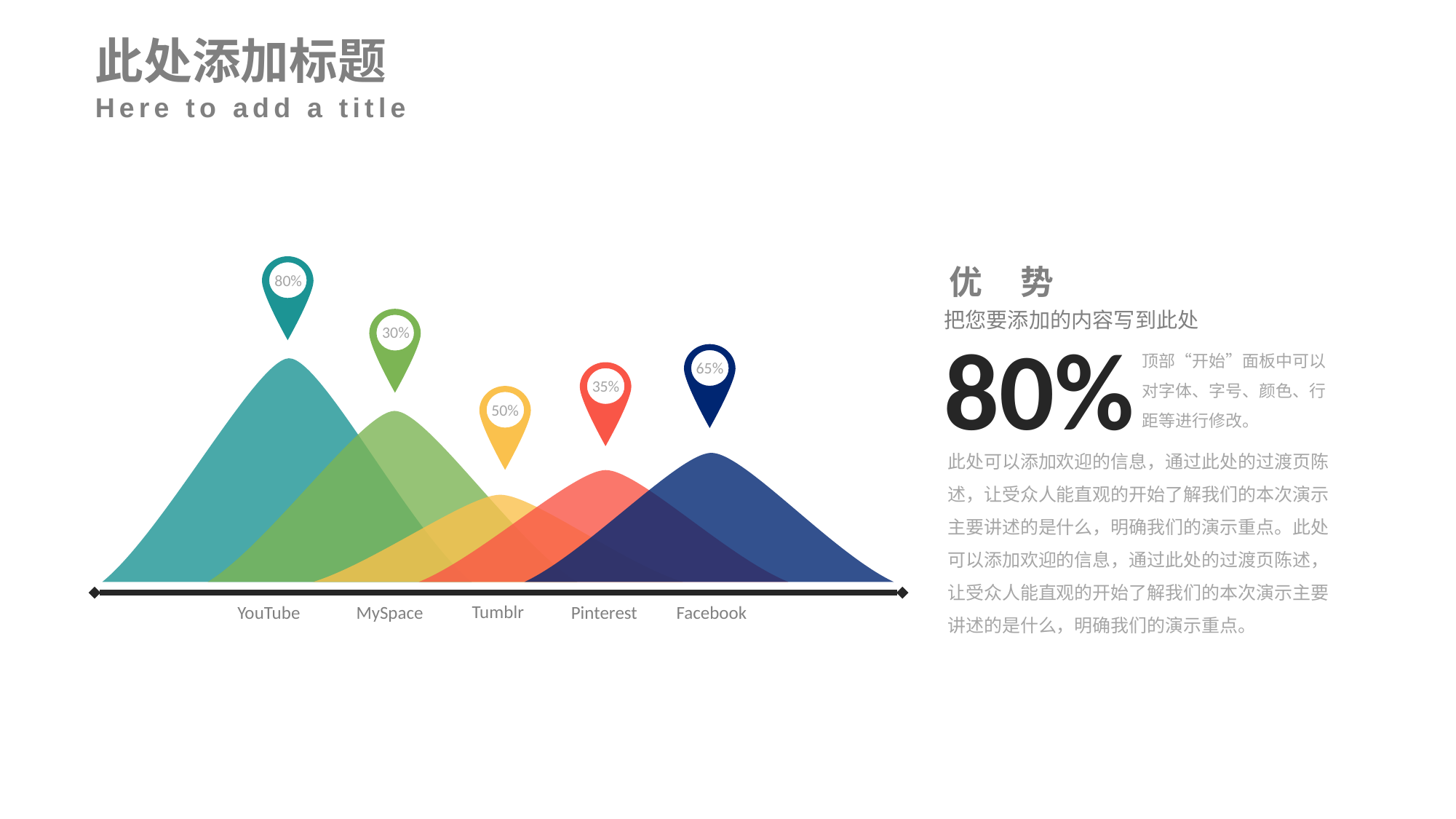

此处添加标题
Here to add a title
优     势

80%
把您要添加的内容写到此处

80%
30%
顶部“开始”面板中可以对字体、字号、颜色、行距等进行修改。

65%

35%

50%

此处可以添加欢迎的信息，通过此处的过渡页陈述，让受众人能直观的开始了解我们的本次演示主要讲述的是什么，明确我们的演示重点。此处可以添加欢迎的信息，通过此处的过渡页陈述，让受众人能直观的开始了解我们的本次演示主要讲述的是什么，明确我们的演示重点。

Tumblr
MySpace
Pinterest
Facebook
YouTube